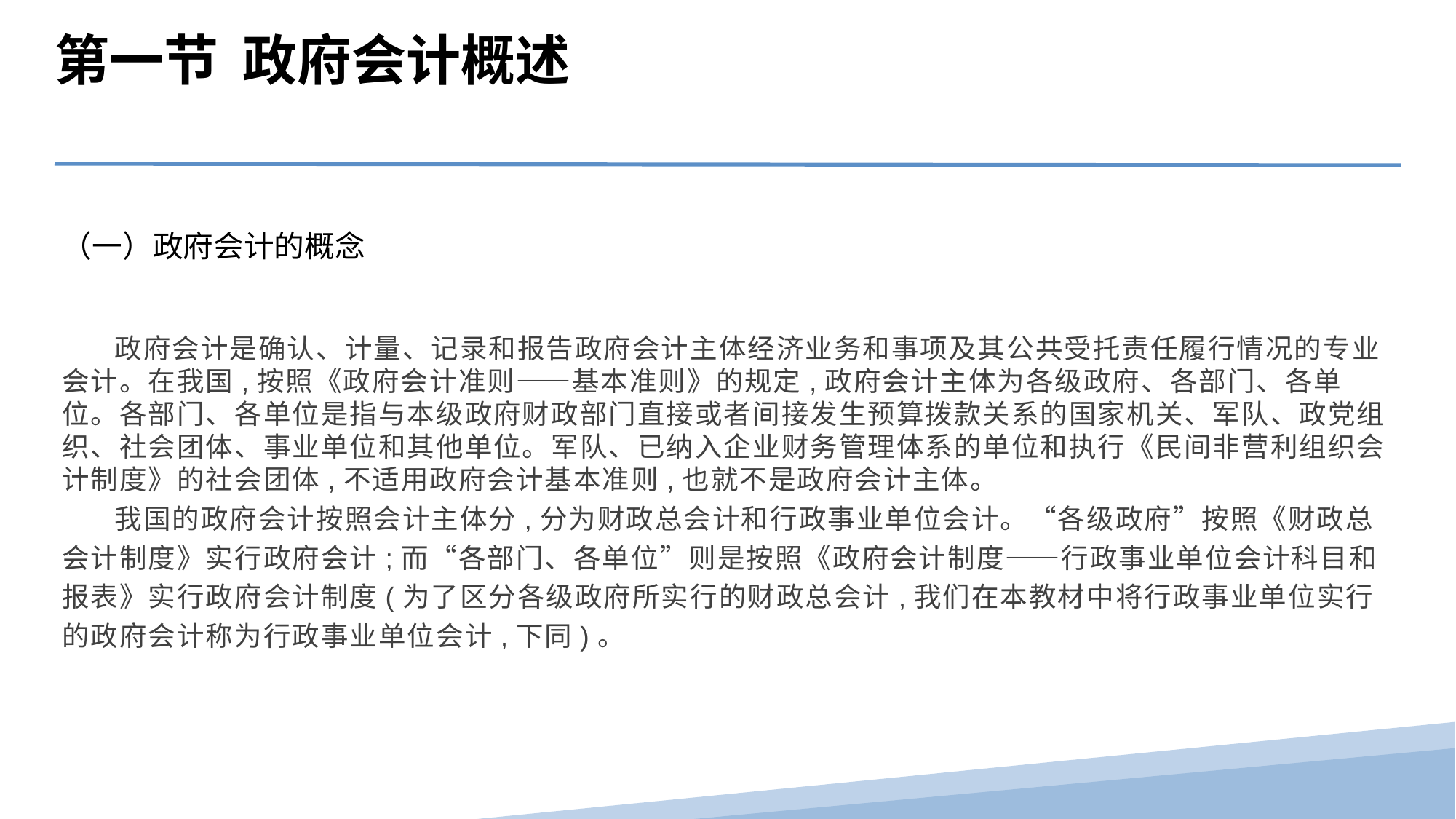

第一节  政府会计概述
（一）政府会计的概念
      政府会计是确认、计量、记录和报告政府会计主体经济业务和事项及其公共受托责任履行情况的专业会计。在我国,按照《政府会计准则——基本准则》的规定,政府会计主体为各级政府、各部门、各单位。各部门、各单位是指与本级政府财政部门直接或者间接发生预算拨款关系的国家机关、军队、政党组织、社会团体、事业单位和其他单位。军队、已纳入企业财务管理体系的单位和执行《民间非营利组织会计制度》的社会团体,不适用政府会计基本准则,也就不是政府会计主体。
      我国的政府会计按照会计主体分,分为财政总会计和行政事业单位会计。“各级政府”按照《财政总会计制度》实行政府会计;而“各部门、各单位”则是按照《政府会计制度——行政事业单位会计科目和报表》实行政府会计制度(为了区分各级政府所实行的财政总会计,我们在本教材中将行政事业单位实行的政府会计称为行政事业单位会计,下同)。